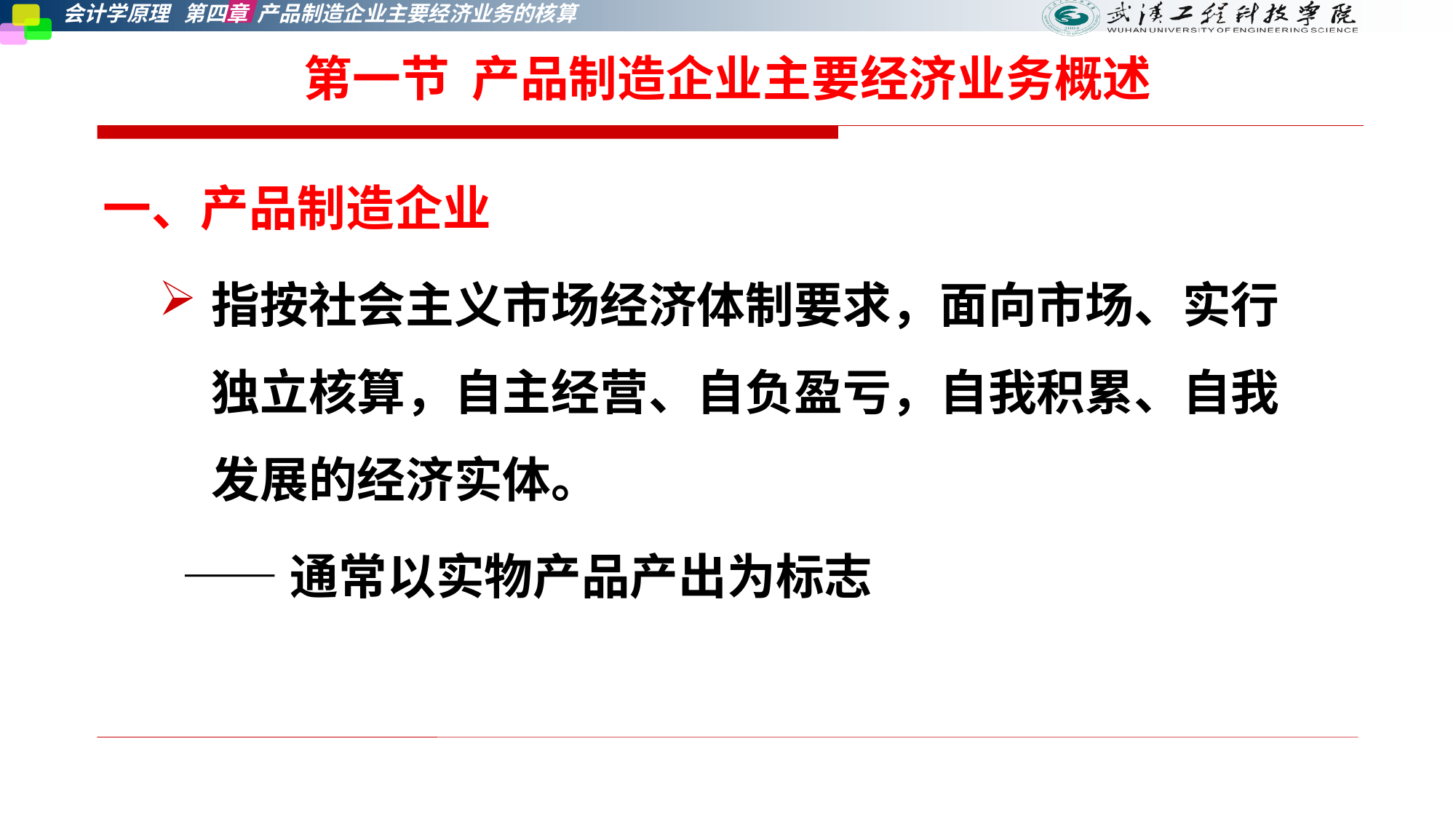

# 第一节  产品制造企业主要经济业务概述
一、产品制造企业
指按社会主义市场经济体制要求，面向市场、实行独立核算，自主经营、自负盈亏，自我积累、自我发展的经济实体。
  ——通常以实物产品产出为标志